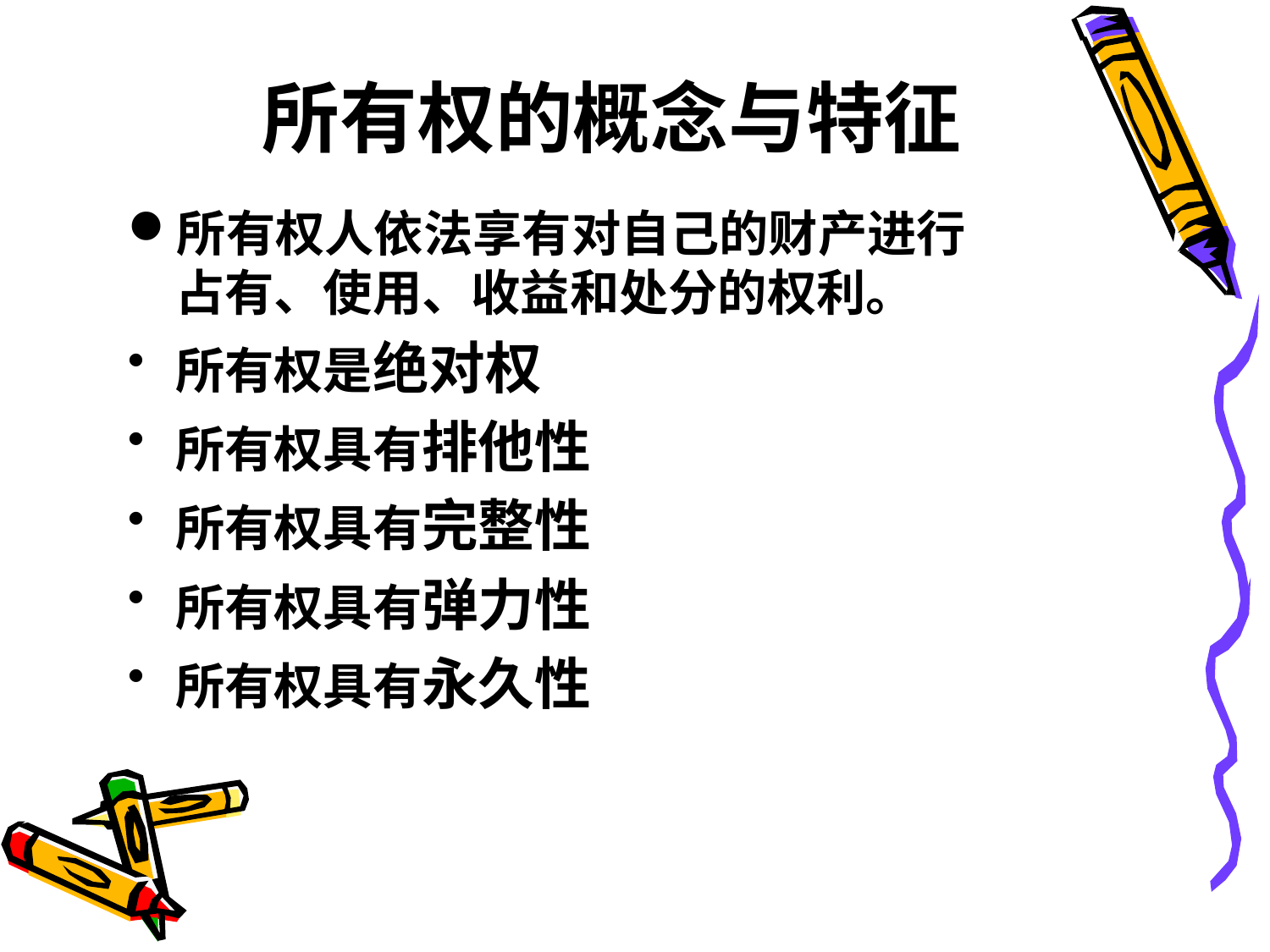

# 所有权的概念与特征
所有权人依法享有对自己的财产进行占有、使用、收益和处分的权利。
所有权是绝对权
所有权具有排他性
所有权具有完整性
所有权具有弹力性
所有权具有永久性